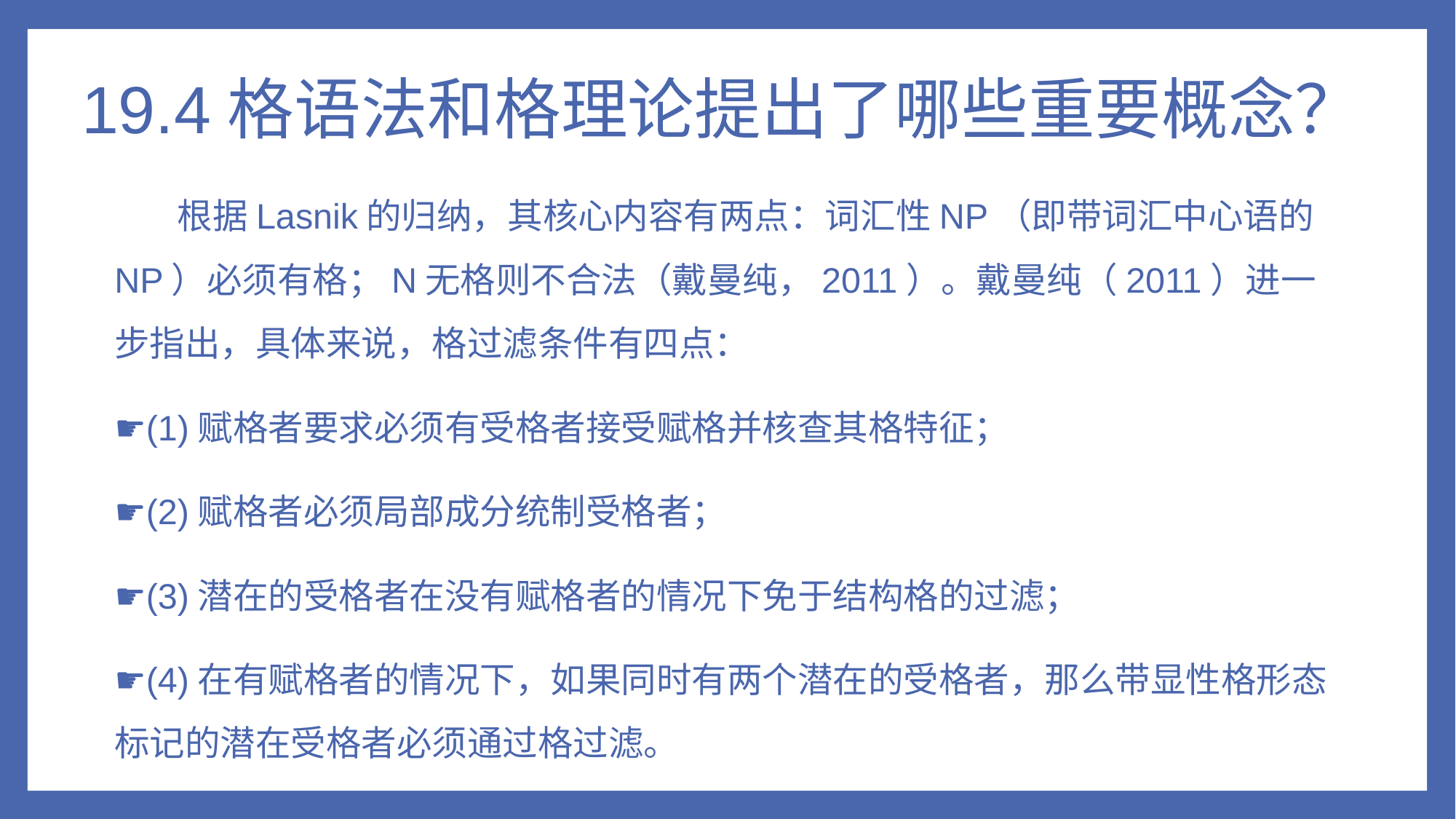

# 19.4格语法和格理论提出了哪些重要概念？
       根据Lasnik的归纳，其核心内容有两点：词汇性NP（即带词汇中心语的NP）必须有格；N无格则不合法（戴曼纯，2011）。戴曼纯（2011）进一步指出，具体来说，格过滤条件有四点：
☛(1)赋格者要求必须有受格者接受赋格并核查其格特征；
☛(2)赋格者必须局部成分统制受格者；
☛(3)潜在的受格者在没有赋格者的情况下免于结构格的过滤；
☛(4)在有赋格者的情况下，如果同时有两个潜在的受格者，那么带显性格形态标记的潜在受格者必须通过格过滤。